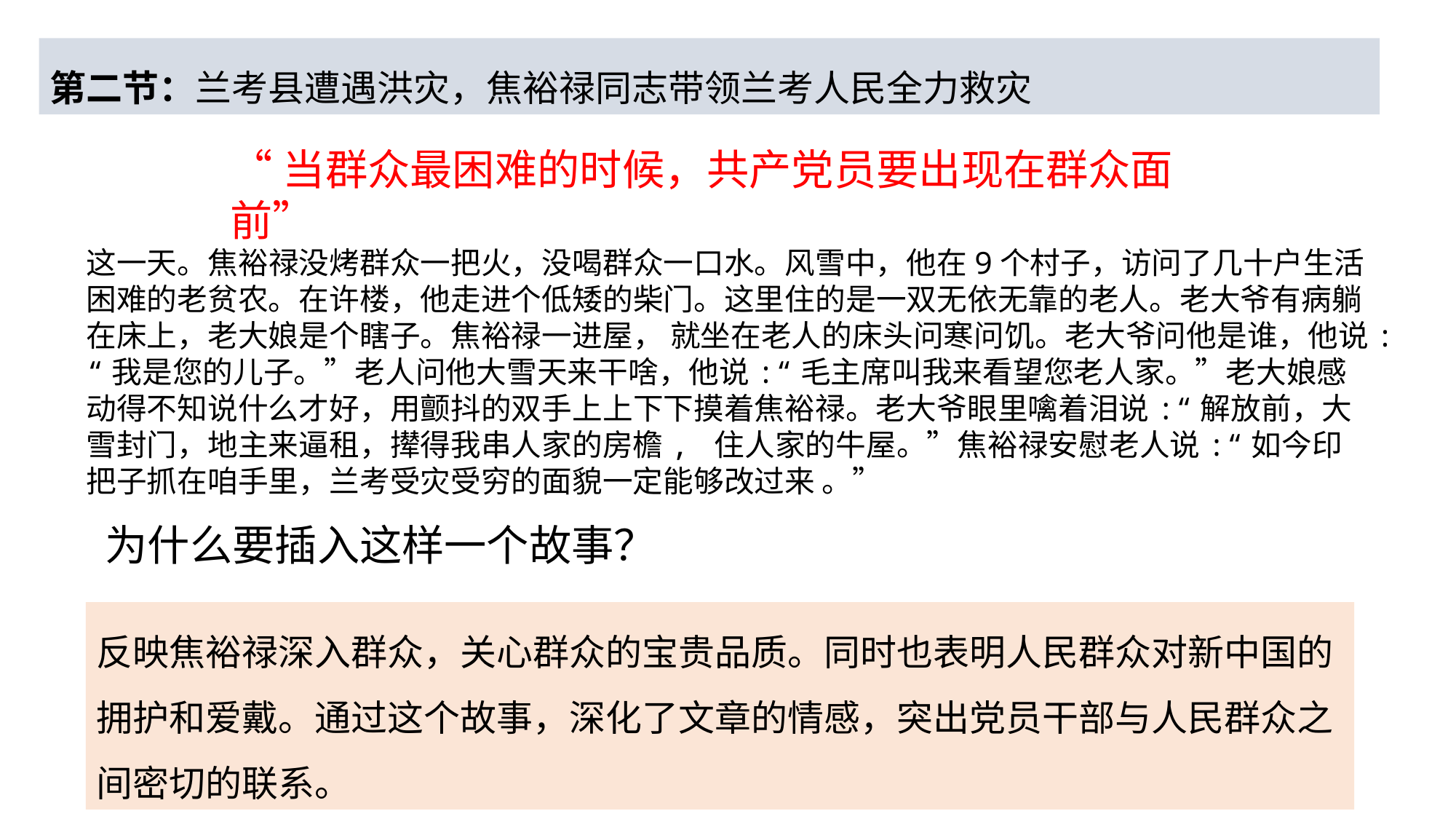

第二节：兰考县遭遇洪灾，焦裕禄同志带领兰考人民全力救灾
“当群众最困难的时候，共产党员要出现在群众面前”
这一天。焦裕禄没烤群众一把火，没喝群众一口水。风雪中，他在9个村子，访问了几十户生活困难的老贫农。在许楼，他走进个低矮的柴门。这里住的是一双无依无靠的老人。老大爷有病躺在床上，老大娘是个瞎子。焦裕禄一进屋， 就坐在老人的床头问寒问饥。老大爷问他是谁，他说:“我是您的儿子。”老人问他大雪天来干啥，他说:“毛主席叫我来看望您老人家。”老大娘感动得不知说什么才好，用颤抖的双手上上下下摸着焦裕禄。老大爷眼里噙着泪说:“解放前，大雪封门，地主来逼租，撵得我串人家的房檐, 住人家的牛屋。”焦裕禄安慰老人说:“如今印把子抓在咱手里，兰考受灾受穷的面貌一定能够改过来 。”
为什么要插入这样一个故事？
反映焦裕禄深入群众，关心群众的宝贵品质。同时也表明人民群众对新中国的拥护和爱戴。通过这个故事，深化了文章的情感，突出党员干部与人民群众之间密切的联系。